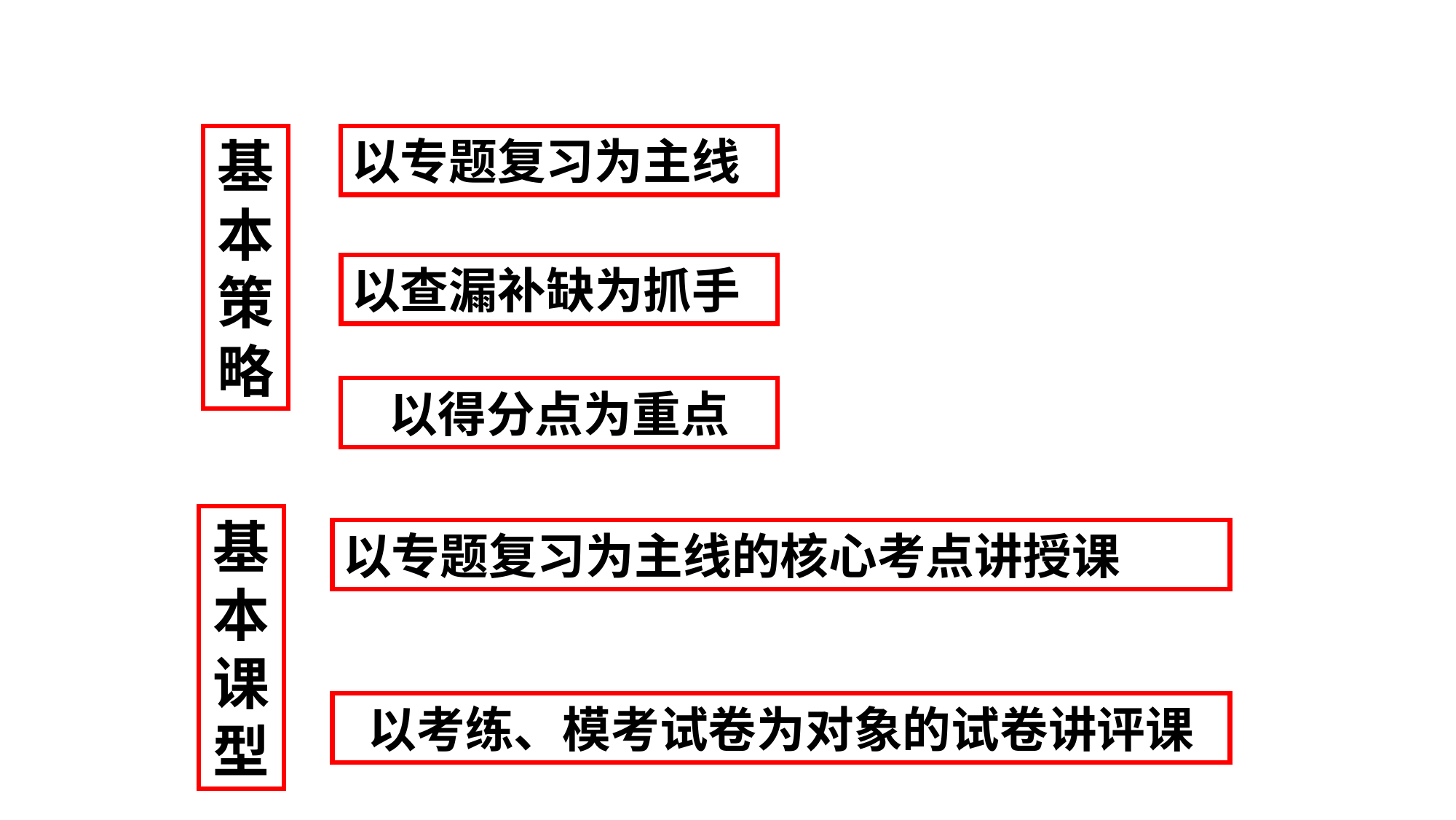

以专题复习为主线
基本策略
以查漏补缺为抓手
以得分点为重点
基本课型
以专题复习为主线的核心考点讲授课
以考练、模考试卷为对象的试卷讲评课